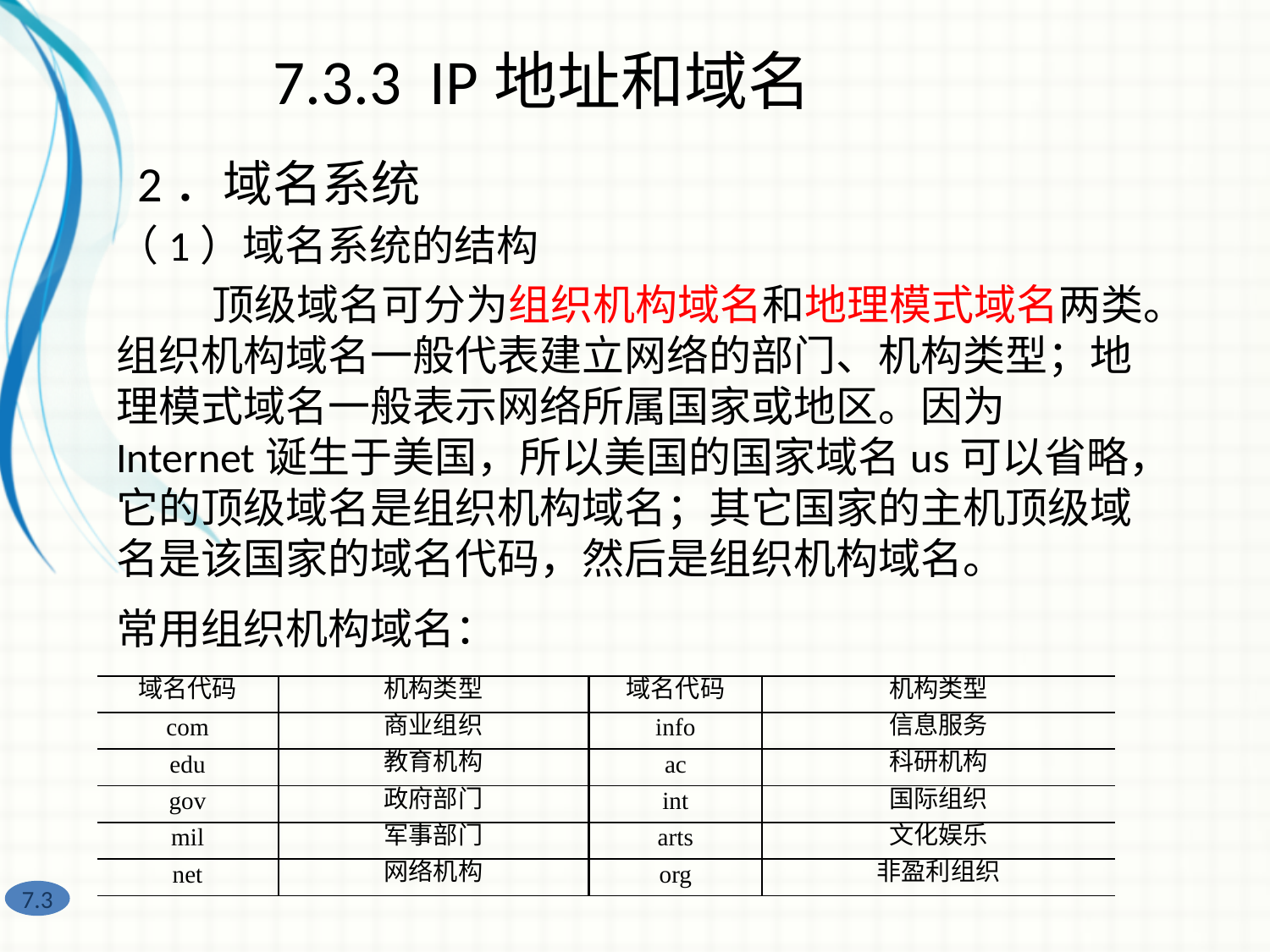

7.3.3  IP地址和域名
2．域名系统
（1）域名系统的结构
         顶级域名可分为组织机构域名和地理模式域名两类。组织机构域名一般代表建立网络的部门、机构类型；地理模式域名一般表示网络所属国家或地区。因为Internet诞生于美国，所以美国的国家域名us可以省略，它的顶级域名是组织机构域名；其它国家的主机顶级域名是该国家的域名代码，然后是组织机构域名。
常用组织机构域名：
| 域名代码 | 机构类型 | 域名代码 | 机构类型 |
| --- | --- | --- | --- |
| com | 商业组织 | info | 信息服务 |
| edu | 教育机构 | ac | 科研机构 |
| gov | 政府部门 | int | 国际组织 |
| mil | 军事部门 | arts | 文化娱乐 |
| net | 网络机构 | org | 非盈利组织 |